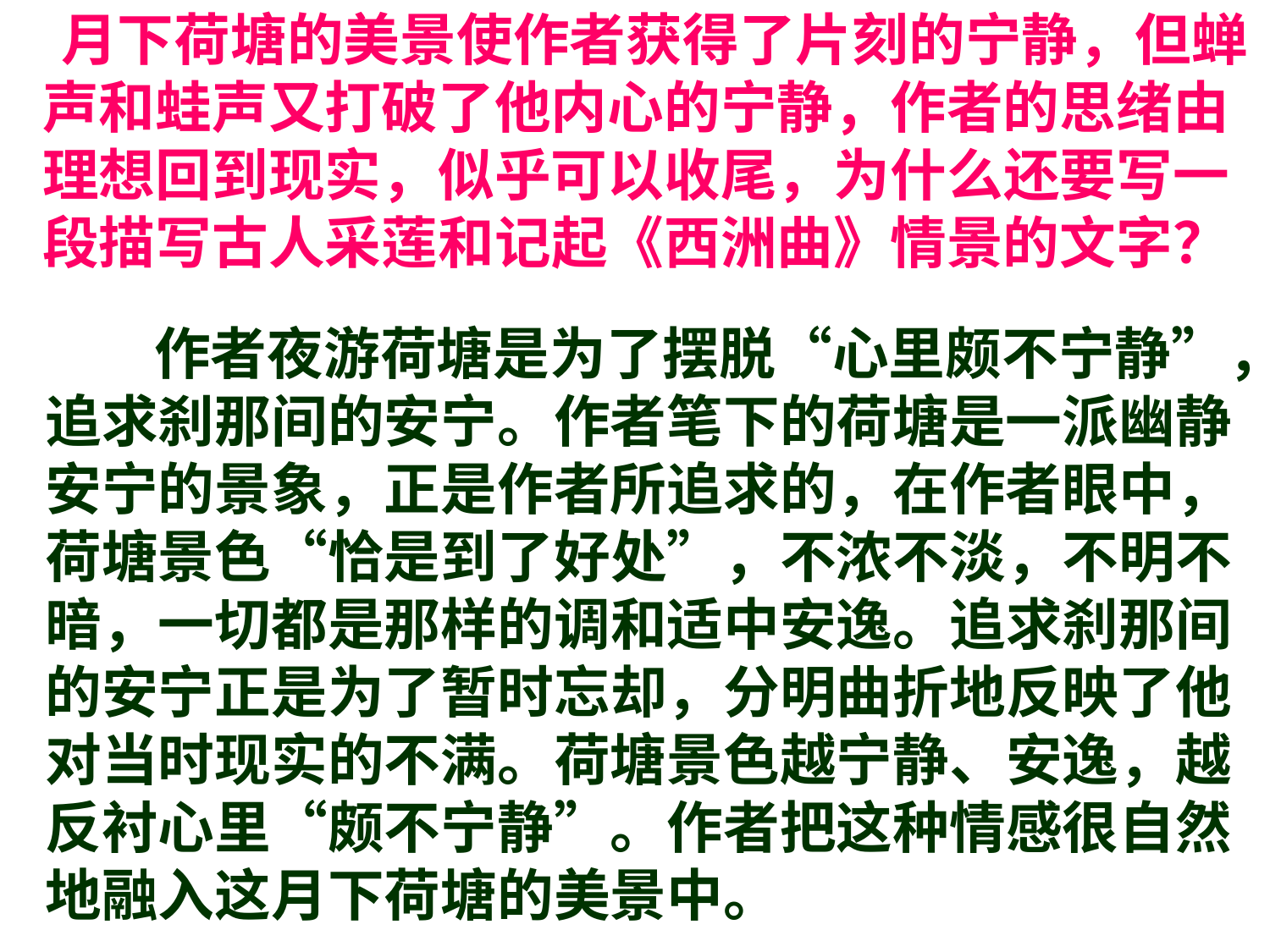

月下荷塘的美景使作者获得了片刻的宁静，但蝉声和蛙声又打破了他内心的宁静，作者的思绪由理想回到现实，似乎可以收尾，为什么还要写一段描写古人采莲和记起《西洲曲》情景的文字？
          作者夜游荷塘是为了摆脱“心里颇不宁静”，追求刹那间的安宁。作者笔下的荷塘是一派幽静安宁的景象，正是作者所追求的，在作者眼中，荷塘景色“恰是到了好处”，不浓不淡，不明不暗，一切都是那样的调和适中安逸。追求刹那间的安宁正是为了暂时忘却，分明曲折地反映了他对当时现实的不满。荷塘景色越宁静、安逸，越反衬心里“颇不宁静”。作者把这种情感很自然地融入这月下荷塘的美景中。